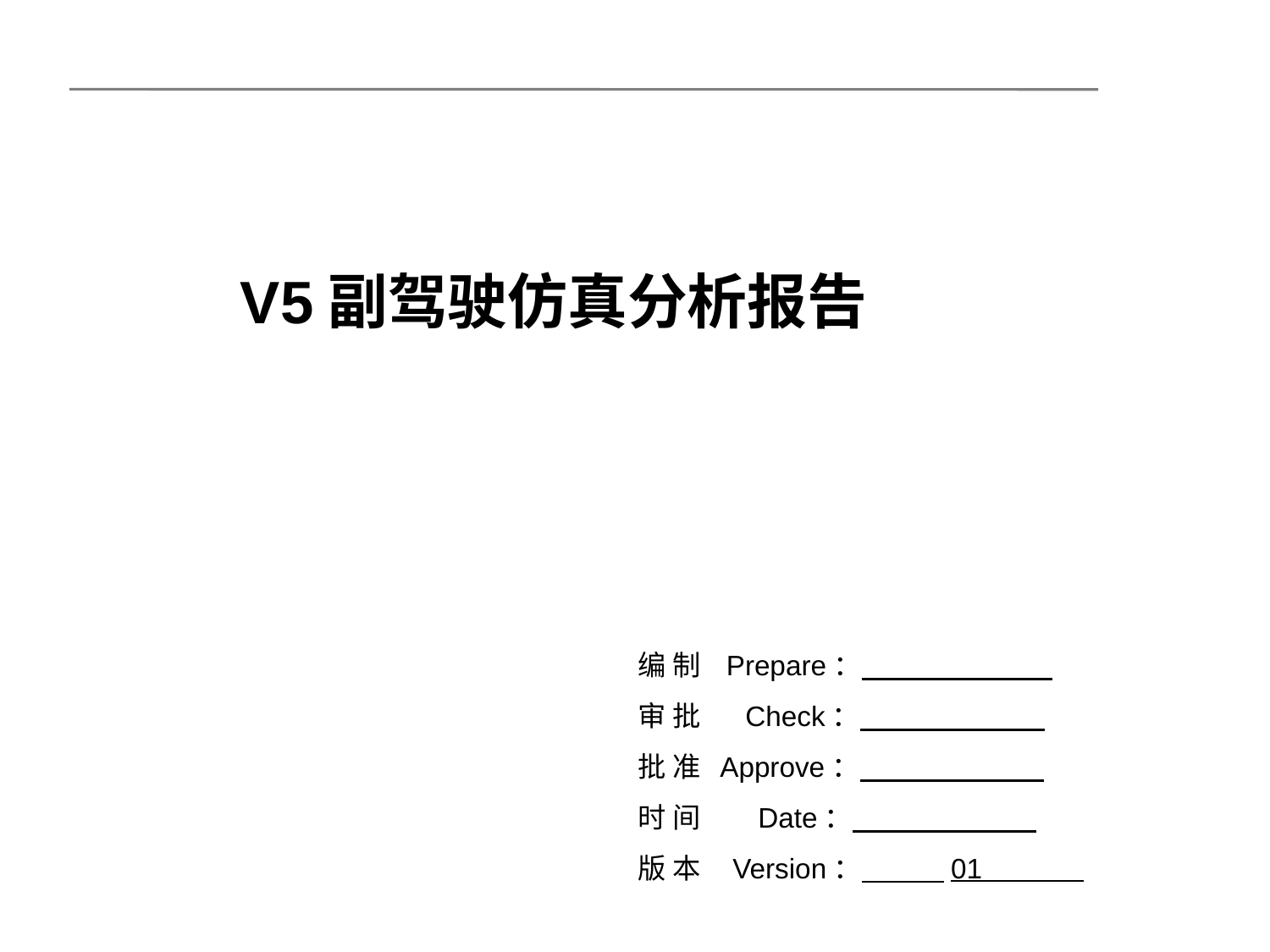

V5副驾驶仿真分析报告
编 制   Prepare：
审 批      Check：
批 准  Approve：
时 间        Date：
版 本    Version：             01